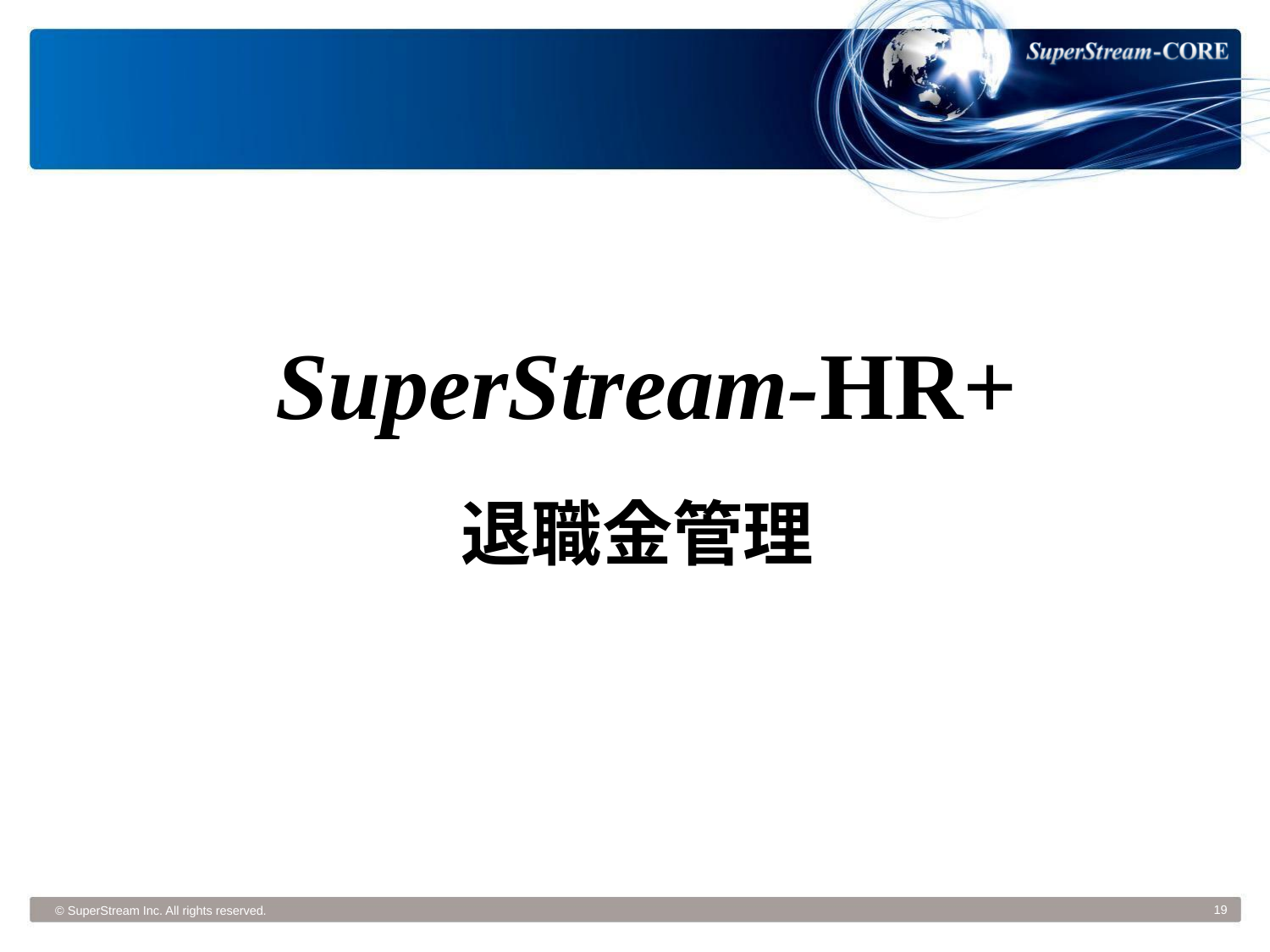

SuperStream-HR+
退職金管理
© SuperStream Inc. All rights reserved.
19